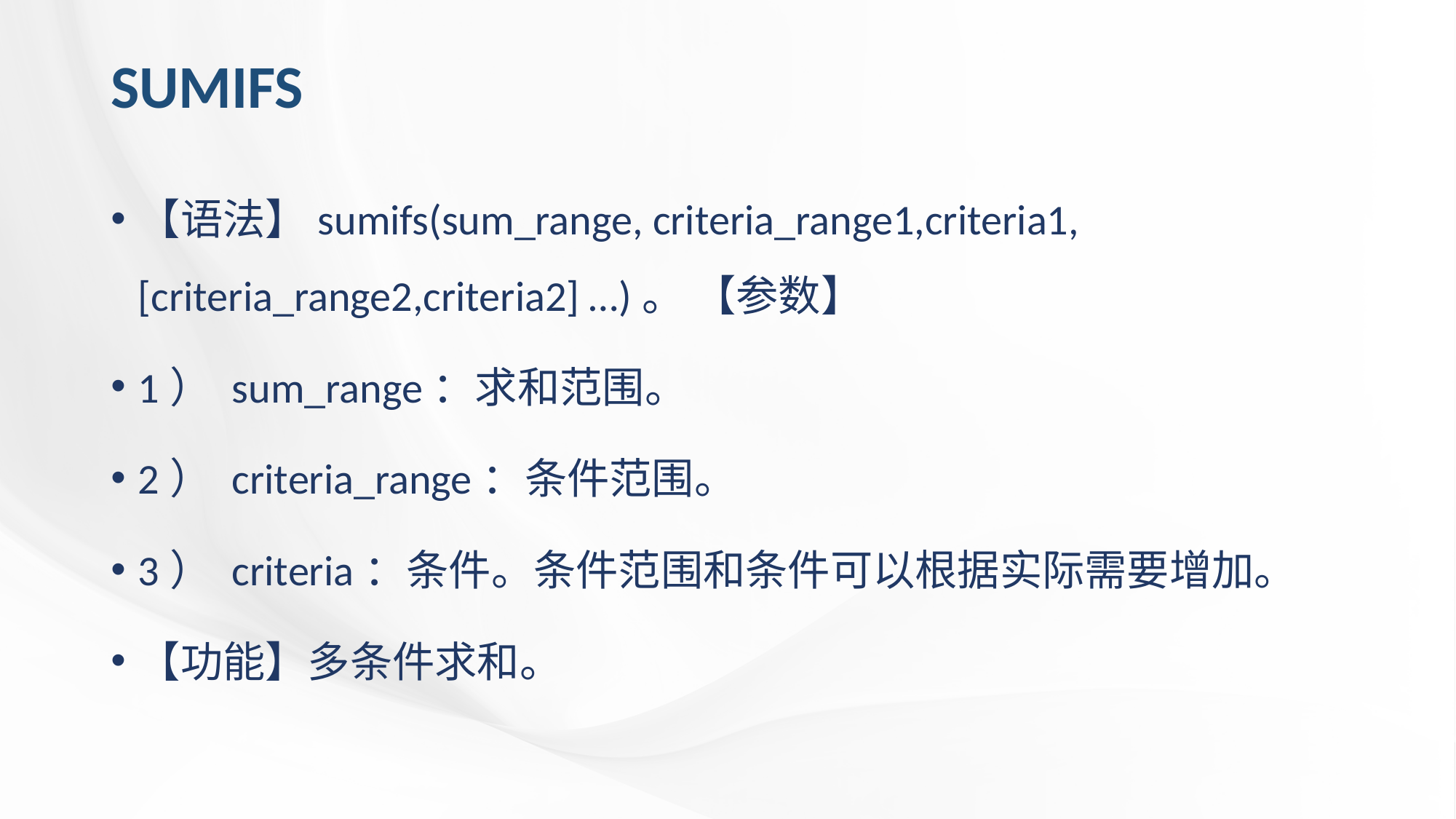

# SUMIFS
【语法】sumifs(sum_range, criteria_range1,criteria1,[criteria_range2,criteria2] …)。 【参数】
1） sum_range：求和范围。
2） criteria_range：条件范围。
3） criteria：条件。条件范围和条件可以根据实际需要增加。
【功能】多条件求和。